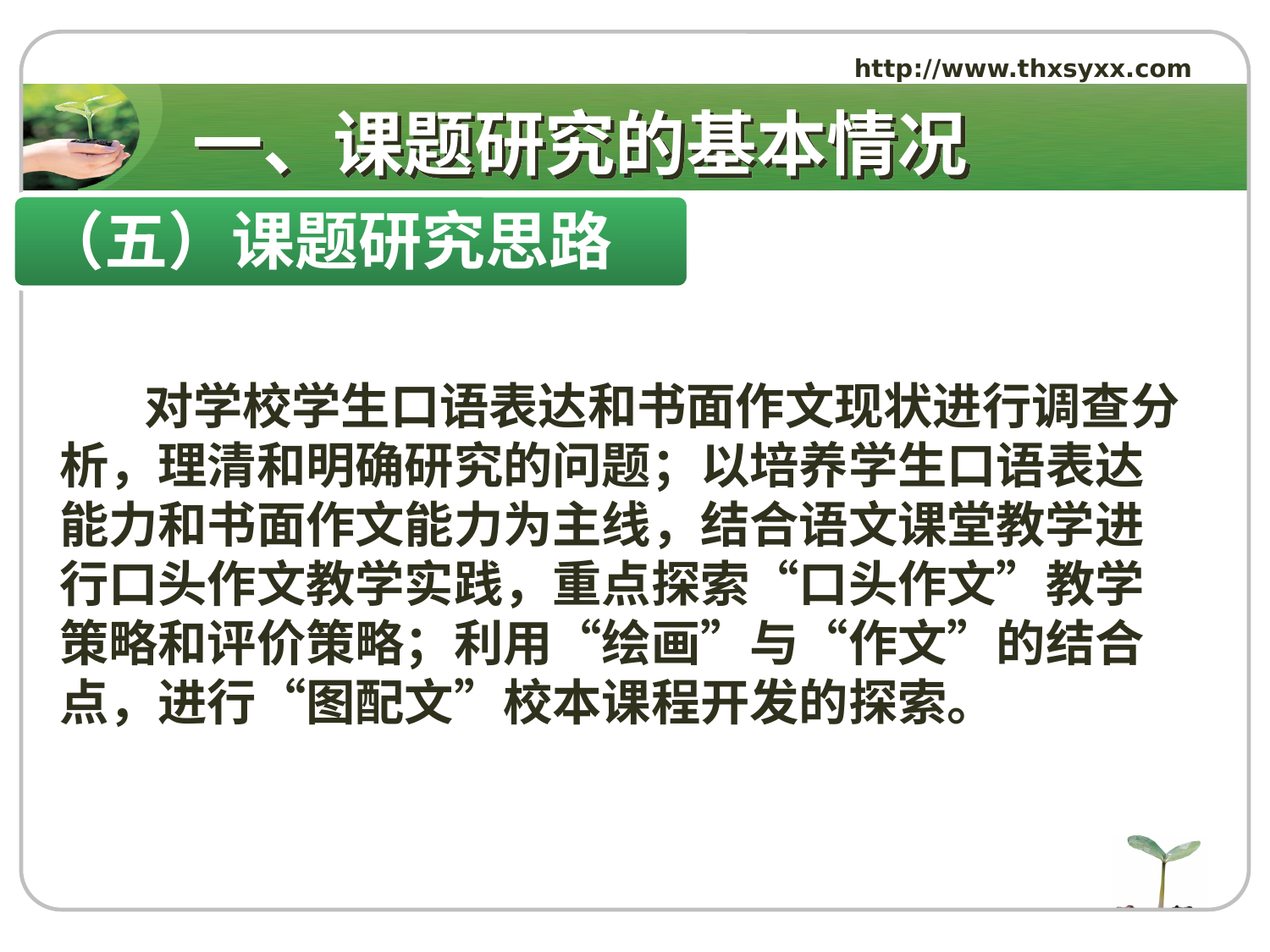

http://www.thxsyxx.com
# 一、课题研究的基本情况
（五）课题研究思路

          对学校学生口语表达和书面作文现状进行调查分析，理清和明确研究的问题；以培养学生口语表达能力和书面作文能力为主线，结合语文课堂教学进行口头作文教学实践，重点探索“口头作文”教学策略和评价策略；利用“绘画”与“作文”的结合点，进行“图配文”校本课程开发的探索。